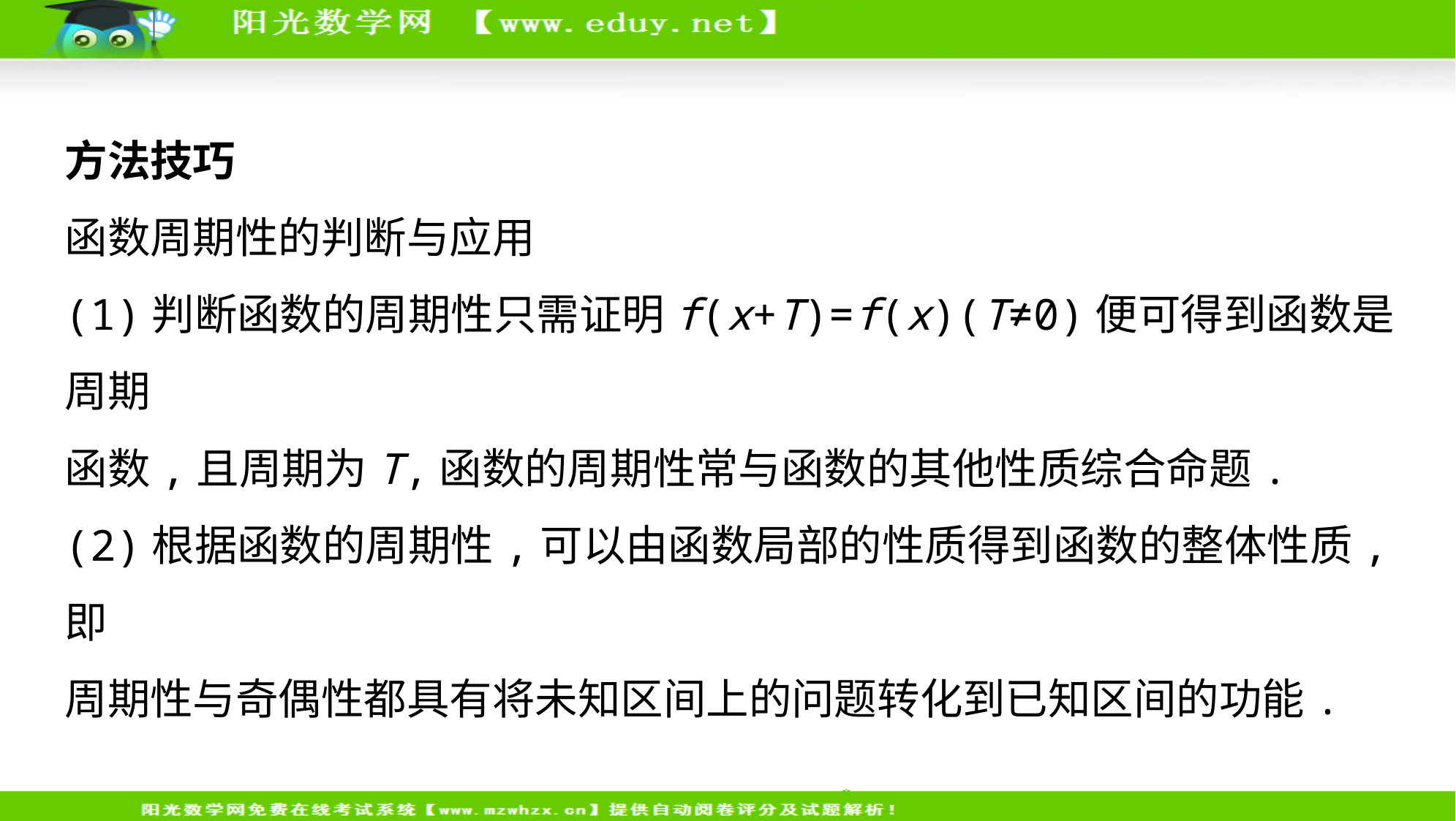

方法技巧
函数周期性的判断与应用
(1)判断函数的周期性只需证明f(x+T)=f(x)(T≠0)便可得到函数是周期
函数,且周期为T,函数的周期性常与函数的其他性质综合命题.
(2)根据函数的周期性,可以由函数局部的性质得到函数的整体性质,即
周期性与奇偶性都具有将未知区间上的问题转化到已知区间的功能.